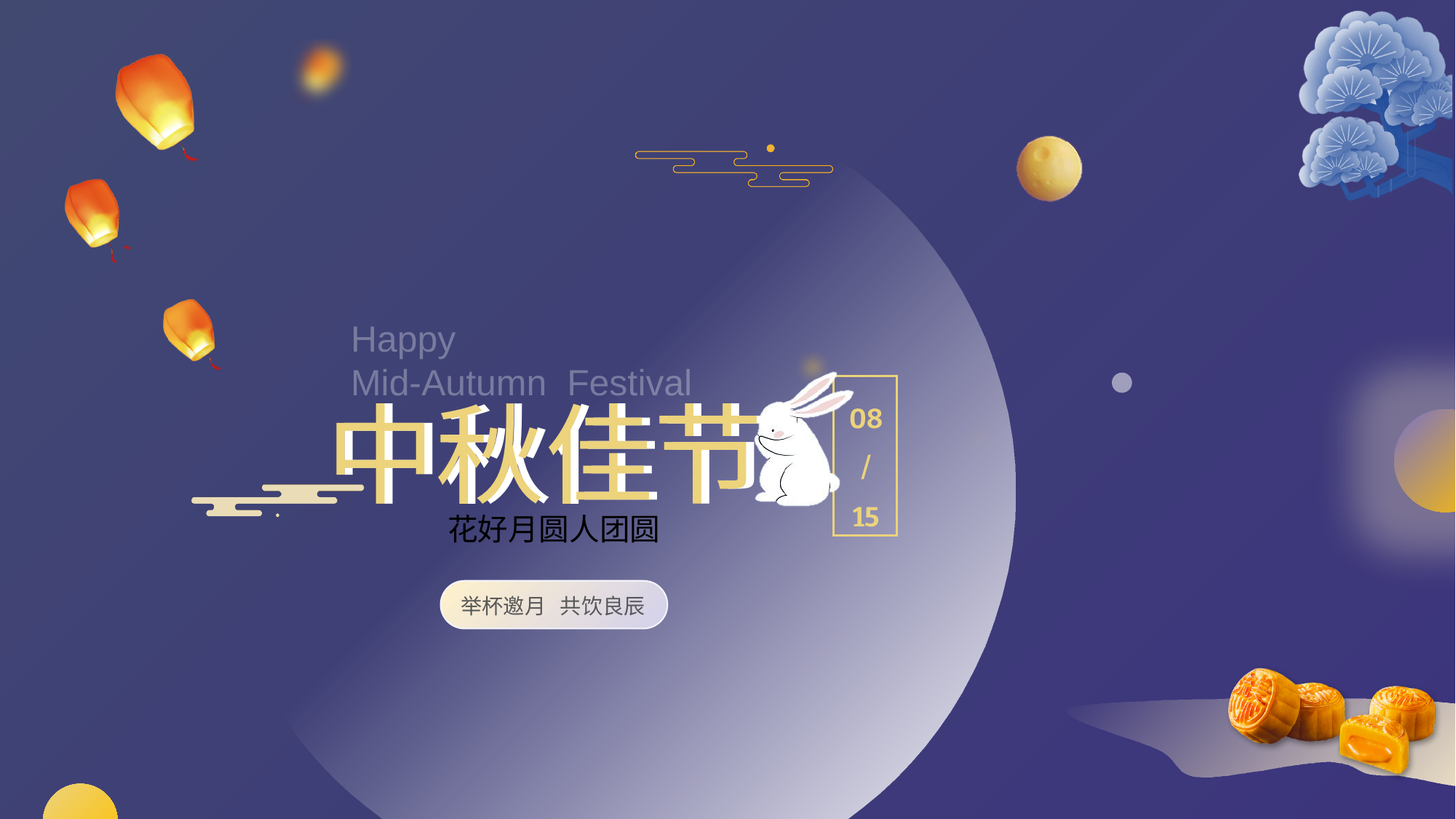

Happy
Mid-Autumn  Festival
中秋佳节
中秋佳节
花好月圆人团圆

举杯邀月   共饮良辰